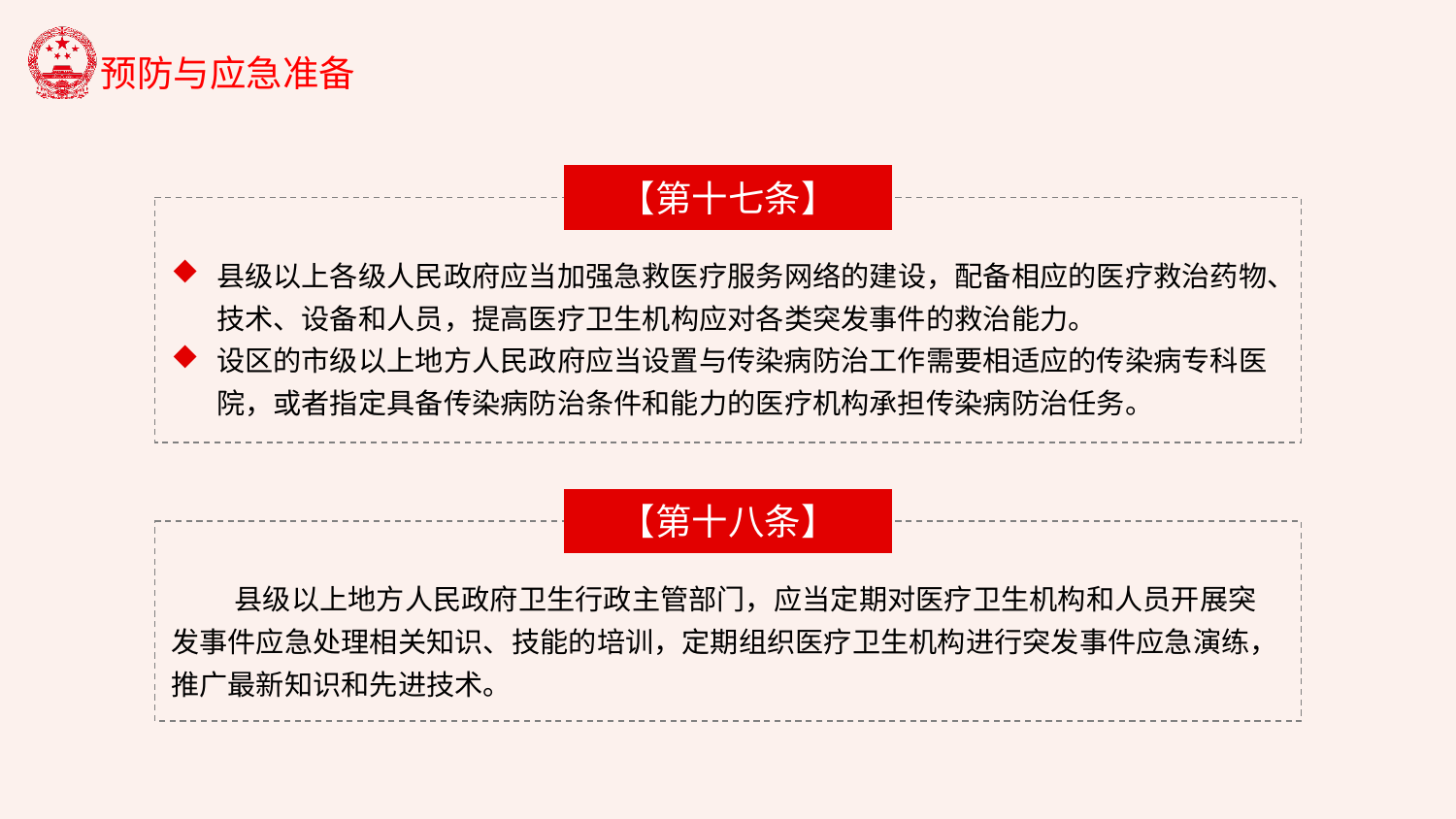

【第十七条】

县级以上各级人民政府应当加强急救医疗服务网络的建设，配备相应的医疗救治药物、技术、设备和人员，提高医疗卫生机构应对各类突发事件的救治能力。
设区的市级以上地方人民政府应当设置与传染病防治工作需要相适应的传染病专科医院，或者指定具备传染病防治条件和能力的医疗机构承担传染病防治任务。
【第十八条】

         县级以上地方人民政府卫生行政主管部门，应当定期对医疗卫生机构和人员开展突发事件应急处理相关知识、技能的培训，定期组织医疗卫生机构进行突发事件应急演练，推广最新知识和先进技术。